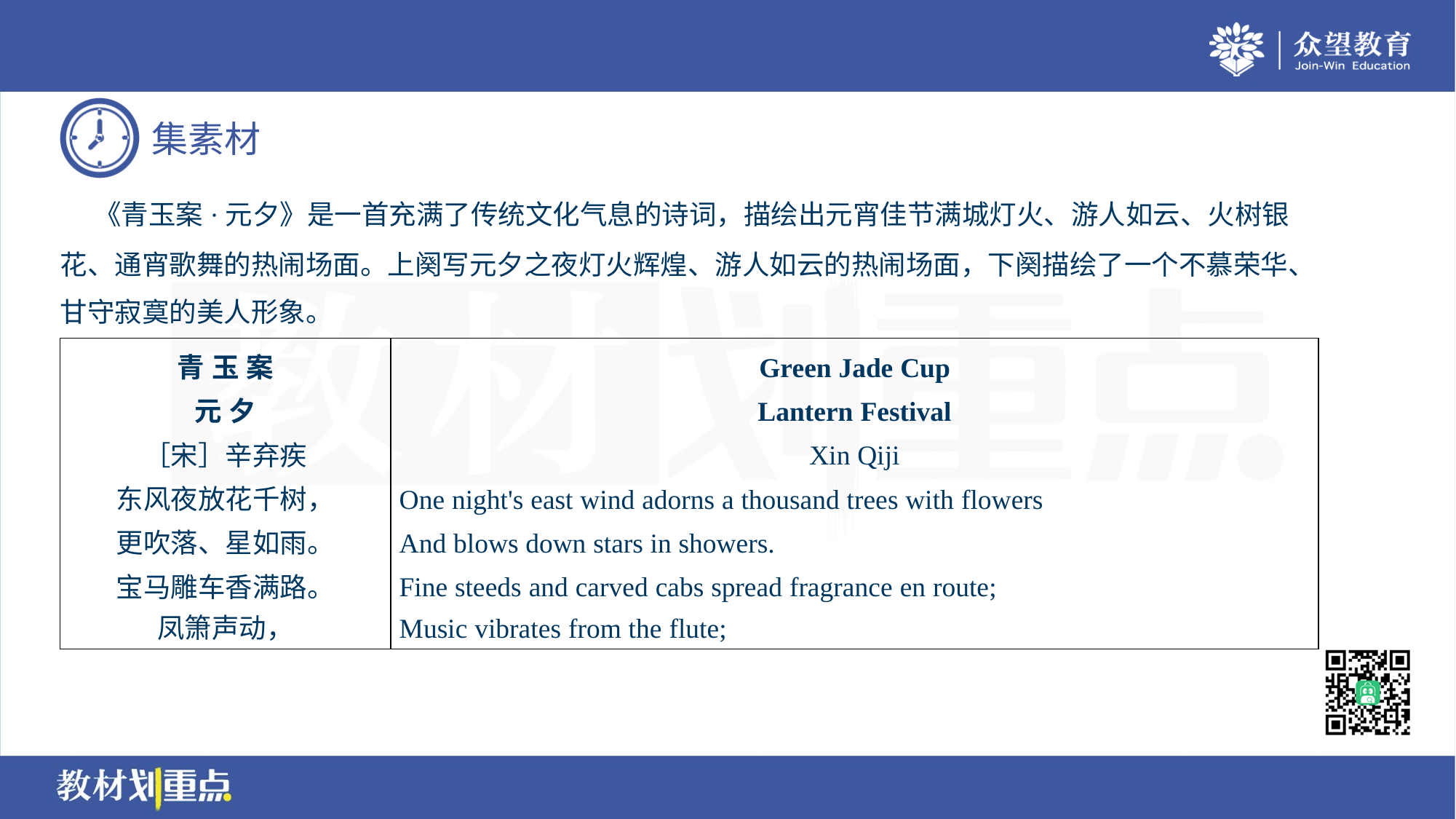

《青玉案·元夕》是一首充满了传统文化气息的诗词，描绘出元宵佳节满城灯火、游人如云、火树银
花、通宵歌舞的热闹场面。上阕写元夕之夜灯火辉煌、游人如云的热闹场面，下阕描绘了一个不慕荣华、
甘守寂寞的美人形象。
| 青 玉 案 元 夕 ［宋］辛弃疾 东风夜放花千树， 更吹落、星如雨。 宝马雕车香满路。 凤箫声动， | Green Jade Cup Lantern Festival Xin Qiji One night's east wind adorns a thousand trees with flowers And blows down stars in showers. Fine steeds and carved cabs spread fragrance en route; Music vibrates from the flute; |
| --- | --- |